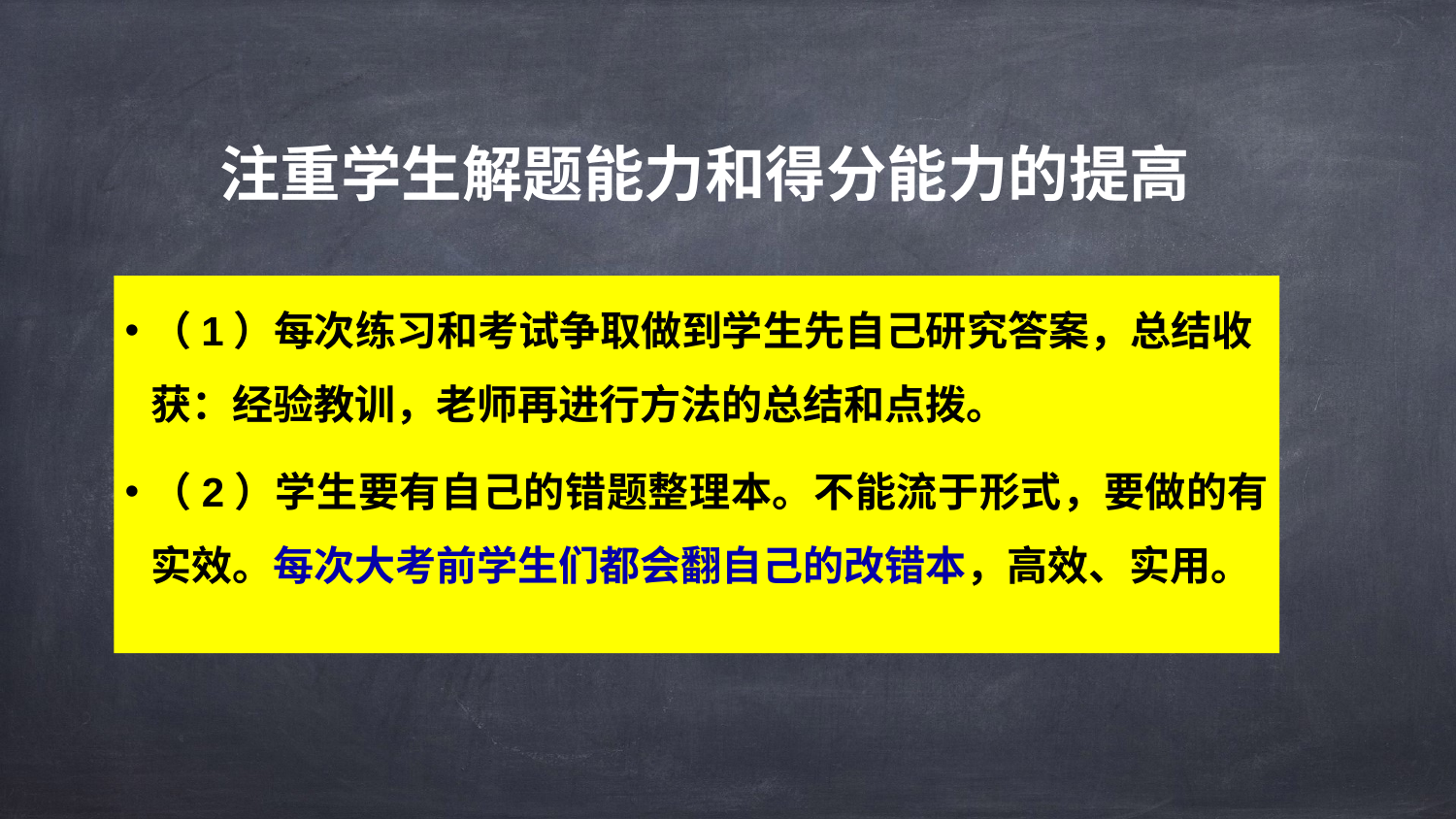

注重学生解题能力和得分能力的提高
（1）每次练习和考试争取做到学生先自己研究答案，总结收获：经验教训，老师再进行方法的总结和点拨。
（2）学生要有自己的错题整理本。不能流于形式，要做的有实效。每次大考前学生们都会翻自己的改错本，高效、实用。